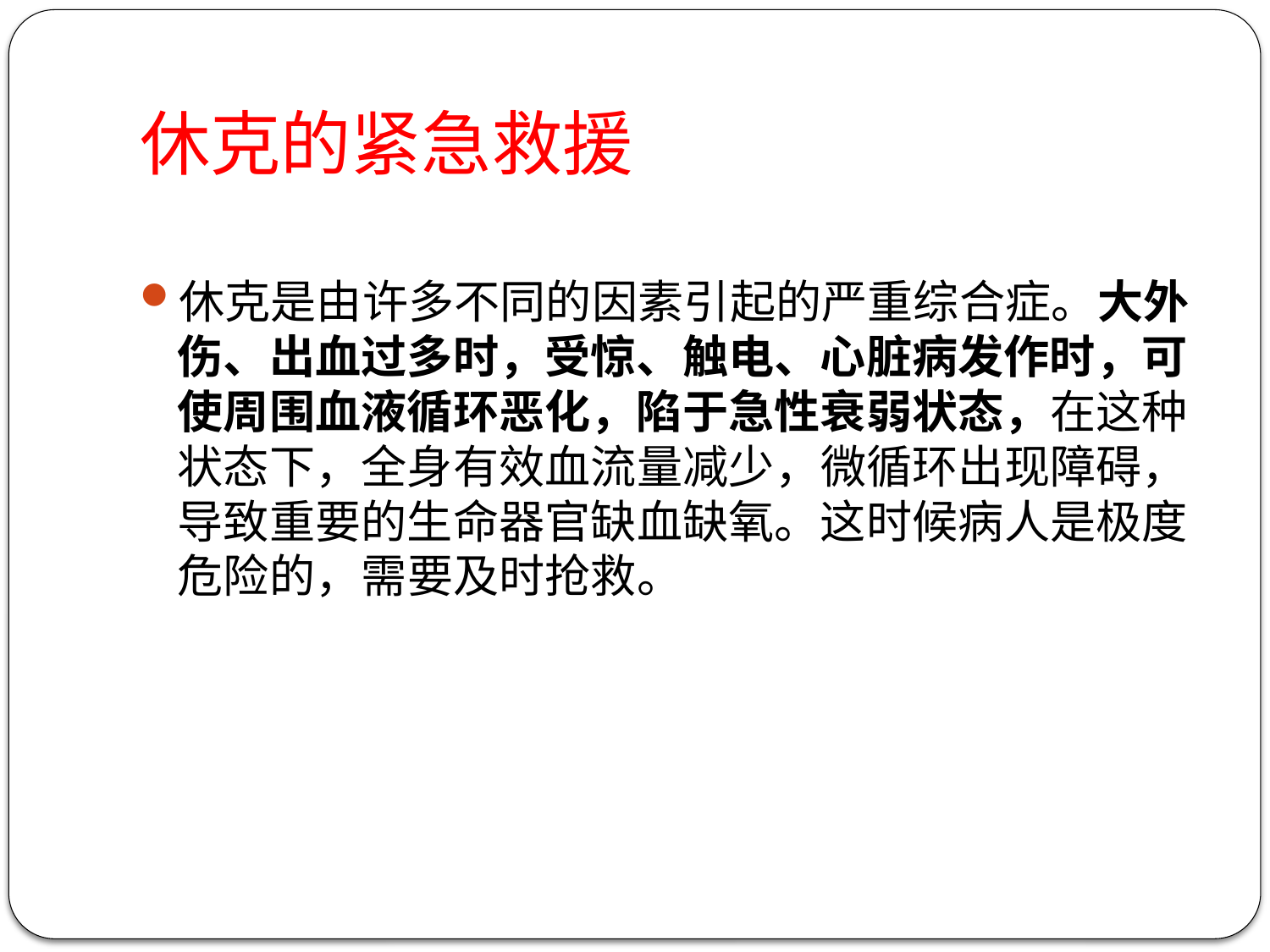

# 休克的紧急救援

休克是由许多不同的因素引起的严重综合症。大外伤、出血过多时，受惊、触电、心脏病发作时，可使周围血液循环恶化，陷于急性衰弱状态，在这种状态下，全身有效血流量减少，微循环出现障碍，导致重要的生命器官缺血缺氧。这时候病人是极度危险的，需要及时抢救。